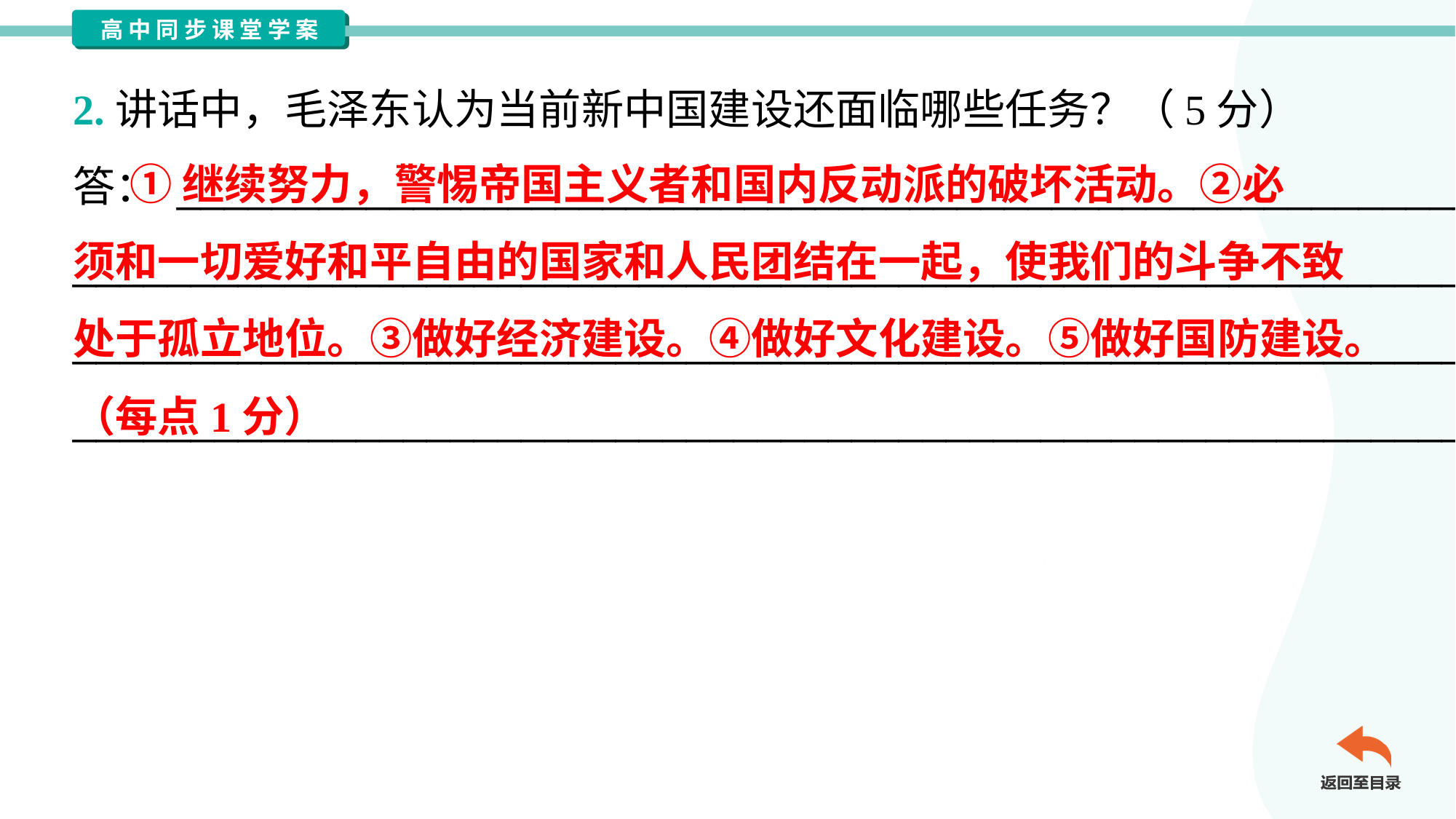

2.讲话中，毛泽东认为当前新中国建设还面临哪些任务？（5分）
答： ________________________________________________________
_____________________________________________________________
_____________________________________________________________
_____________________________________________________________
      ①继续努力，警惕帝国主义者和国内反动派的破坏活动。②必
须和一切爱好和平自由的国家和人民团结在一起，使我们的斗争不致
处于孤立地位。③做好经济建设。④做好文化建设。⑤做好国防建设。
（每点1分）